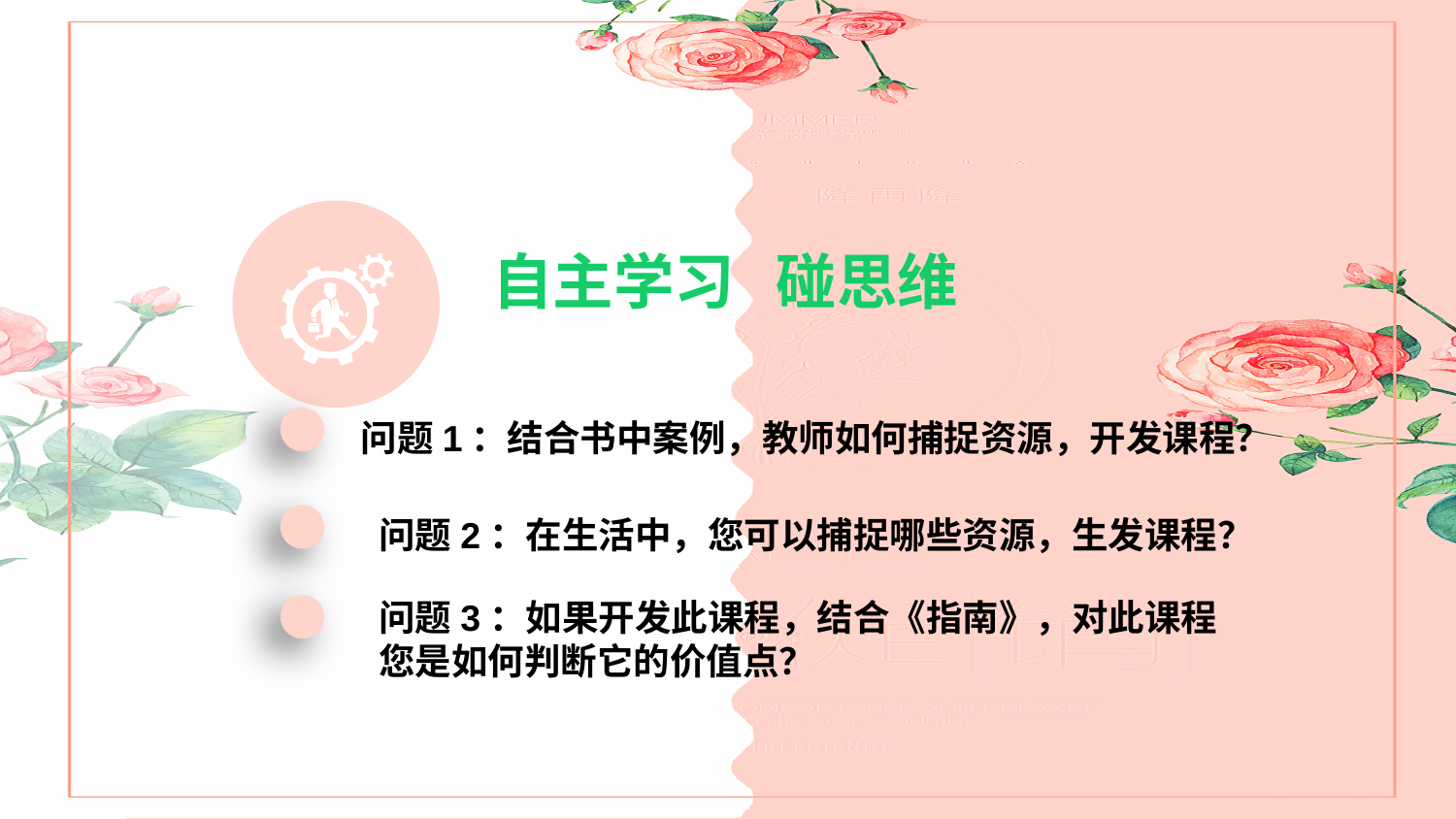

自主学习   碰思维

问题1：结合书中案例，教师如何捕捉资源，开发课程？
第三部分
问题2：在生活中，您可以捕捉哪些资源，生发课程？

问题3：如果开发此课程，结合《指南》，对此课程
您是如何判断它的价值点？